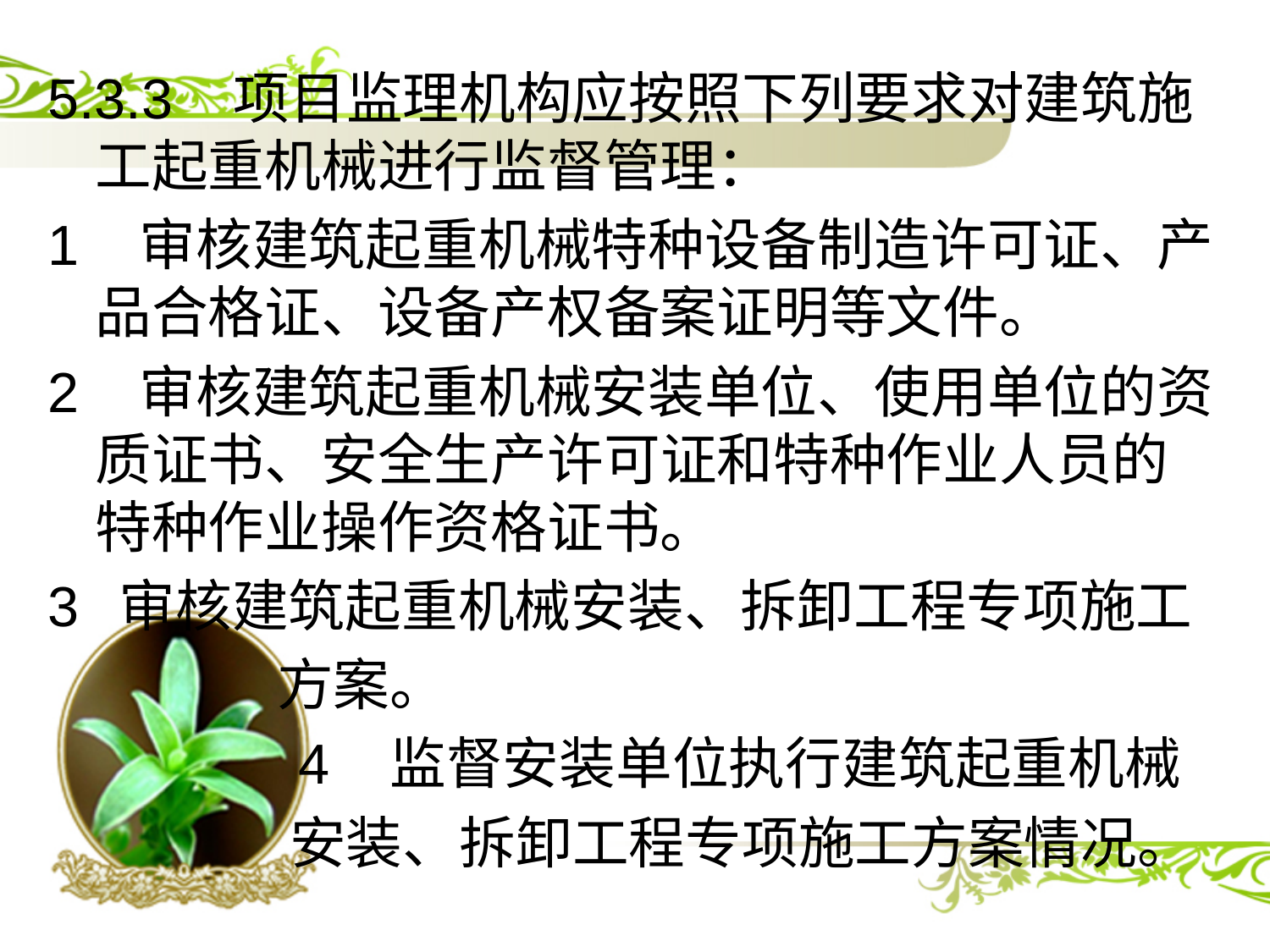

5.3.3   项目监理机构应按照下列要求对建筑施工起重机械进行监督管理：
1   审核建筑起重机械特种设备制造许可证、产品合格证、设备产权备案证明等文件。
2   审核建筑起重机械安装单位、使用单位的资质证书、安全生产许可证和特种作业人员的特种作业操作资格证书。
审核建筑起重机械安装、拆卸工程专项施工
                 方案。
                4   监督安装单位执行建筑起重机械
                  安装、拆卸工程专项施工方案情况。